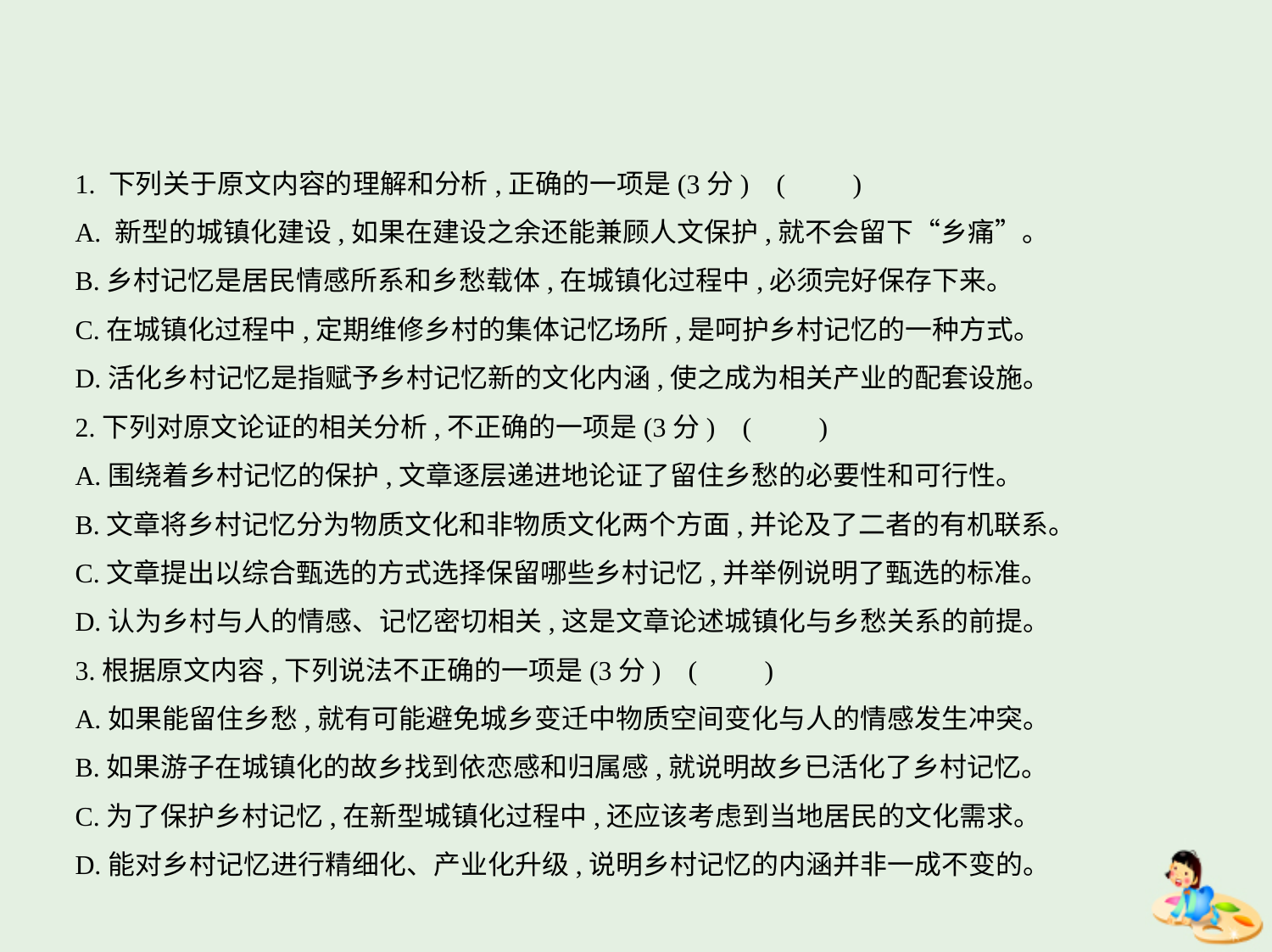

1. 下列关于原文内容的理解和分析,正确的一项是(3分) (　　)
A. 新型的城镇化建设,如果在建设之余还能兼顾人文保护,就不会留下“乡痛”。
B.乡村记忆是居民情感所系和乡愁载体,在城镇化过程中,必须完好保存下来。
C.在城镇化过程中,定期维修乡村的集体记忆场所,是呵护乡村记忆的一种方式。
D.活化乡村记忆是指赋予乡村记忆新的文化内涵,使之成为相关产业的配套设施。
2.下列对原文论证的相关分析,不正确的一项是(3分) (　　)
A.围绕着乡村记忆的保护,文章逐层递进地论证了留住乡愁的必要性和可行性。
B.文章将乡村记忆分为物质文化和非物质文化两个方面,并论及了二者的有机联系。
C.文章提出以综合甄选的方式选择保留哪些乡村记忆,并举例说明了甄选的标准。
D.认为乡村与人的情感、记忆密切相关,这是文章论述城镇化与乡愁关系的前提。
3.根据原文内容,下列说法不正确的一项是(3分) (　　)
A.如果能留住乡愁,就有可能避免城乡变迁中物质空间变化与人的情感发生冲突。
B.如果游子在城镇化的故乡找到依恋感和归属感,就说明故乡已活化了乡村记忆。
C.为了保护乡村记忆,在新型城镇化过程中,还应该考虑到当地居民的文化需求。
D.能对乡村记忆进行精细化、产业化升级,说明乡村记忆的内涵并非一成不变的。